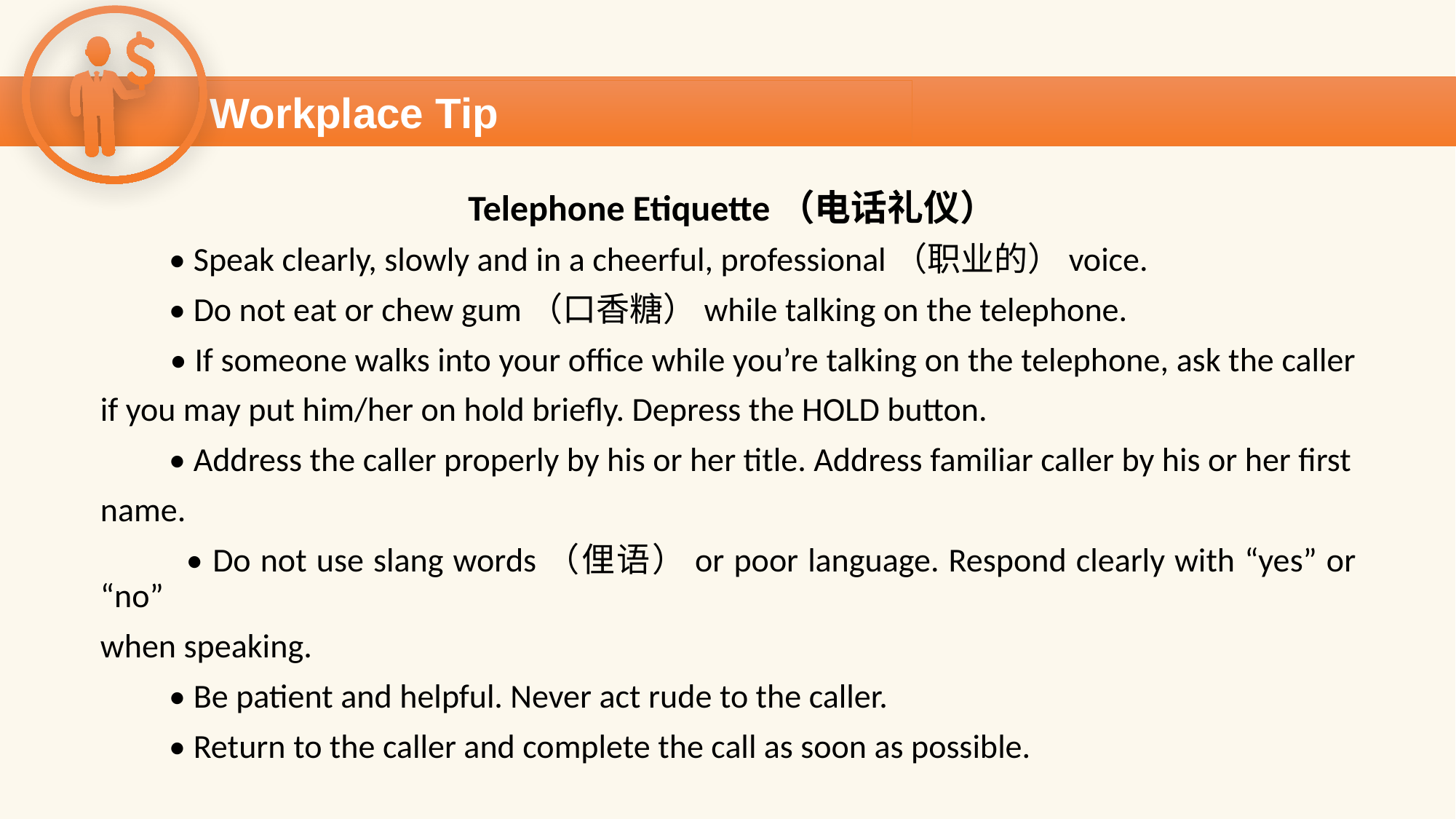

Workplace Tip
Workplace Tip
 Telephone Etiquette（电话礼仪）
         • Speak clearly, slowly and in a cheerful, professional（职业的）voice.
         • Do not eat or chew gum（口香糖）while talking on the telephone.
         • If someone walks into your office while you’re talking on the telephone, ask the caller
if you may put him/her on hold briefly. Depress the HOLD button.
         • Address the caller properly by his or her title. Address familiar caller by his or her first
name.
         • Do not use slang words（俚语）or poor language. Respond clearly with “yes” or “no”
when speaking.
         • Be patient and helpful. Never act rude to the caller.
         • Return to the caller and complete the call as soon as possible.